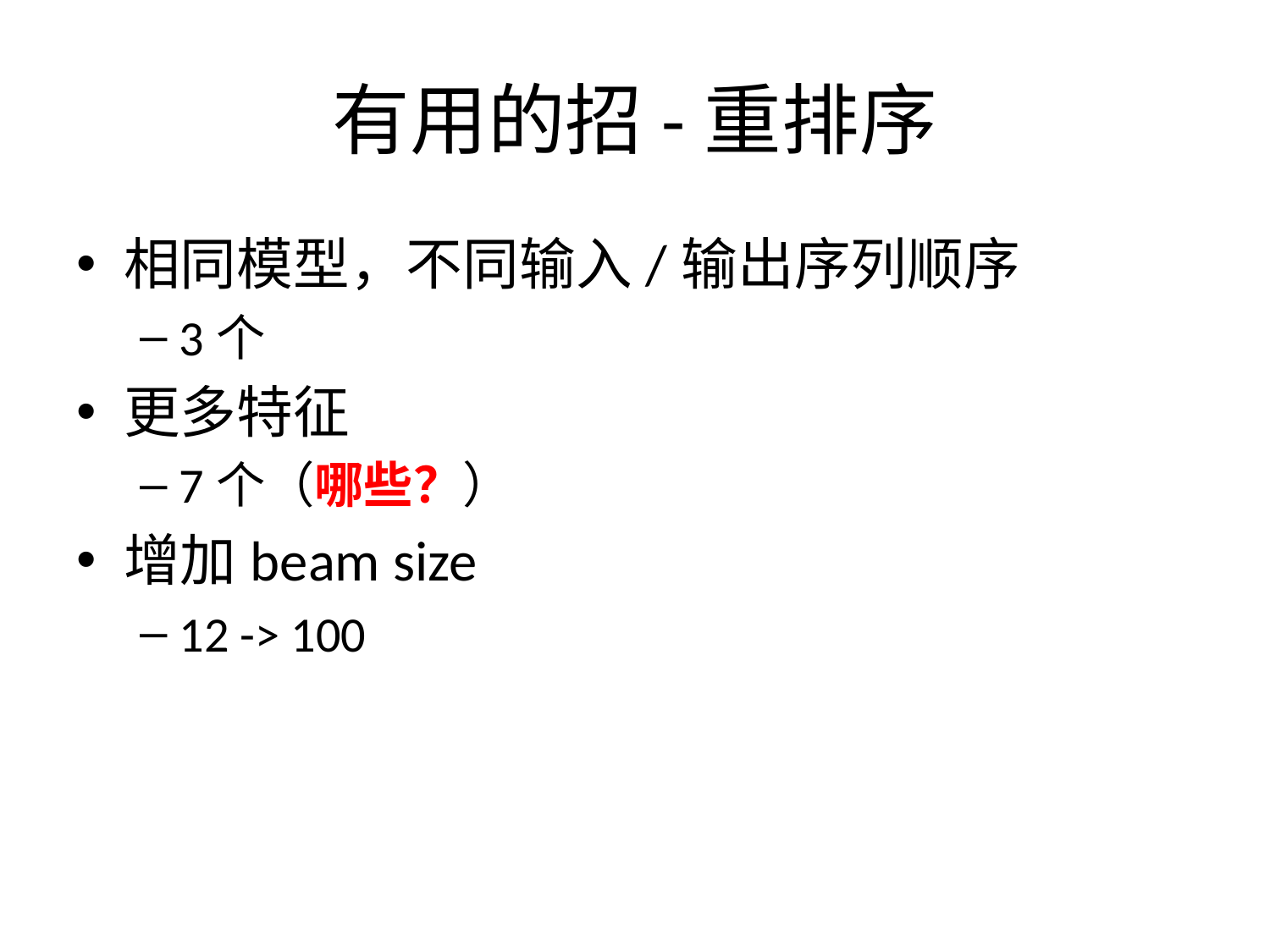

# 有用的招-重排序
相同模型，不同输入/输出序列顺序
3个
更多特征
7个（哪些？）
增加beam size
12 -> 100